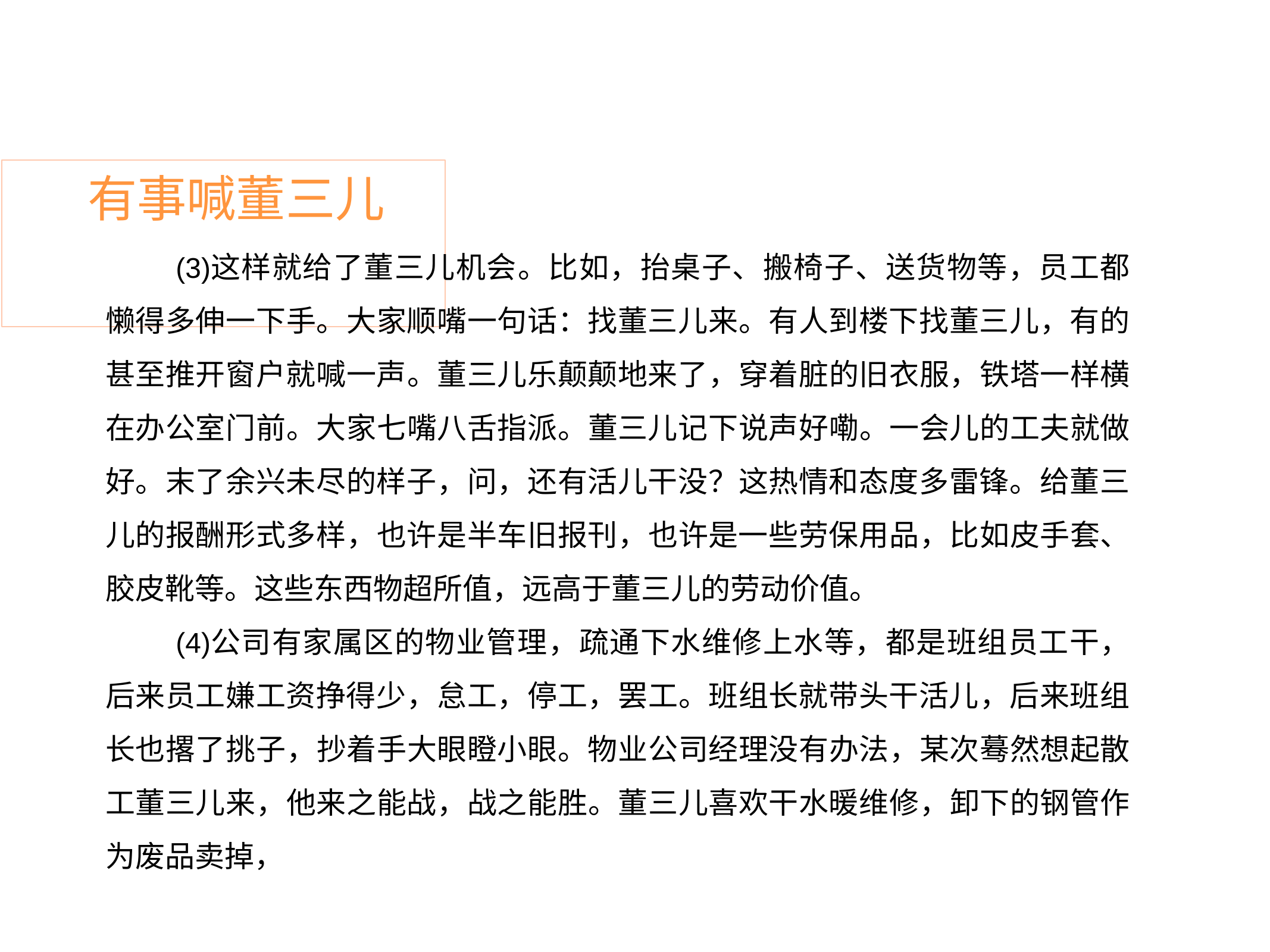

# 有事喊董三儿
这样就给了董三儿机会。比如，抬桌子、搬椅子、送货物等，员工都 懒得多伸一下手。大家顺嘴一句话：找董三儿来。有人到楼下找董三儿，有的 甚至推开窗户就喊一声。董三儿乐颠颠地来了，穿着脏的旧衣服，铁塔一样横 在办公室门前。大家七嘴八舌指派。董三儿记下说声好嘞。一会儿的工夫就做 好。末了余兴未尽的样子，问，还有活儿干没？这热情和态度多雷锋。给董三 儿的报酬形式多样，也许是半车旧报刊，也许是一些劳保用品，比如皮手套、 胶皮靴等。这些东西物超所值，远高于董三儿的劳动价值。
公司有家属区的物业管理，疏通下水维修上水等，都是班组员工干， 后来员工嫌工资挣得少，怠工，停工，罢工。班组长就带头干活儿，后来班组 长也撂了挑子，抄着手大眼瞪小眼。物业公司经理没有办法，某次蓦然想起散 工董三儿来，他来之能战，战之能胜。董三儿喜欢干水暖维修，卸下的钢管作 为废品卖掉，